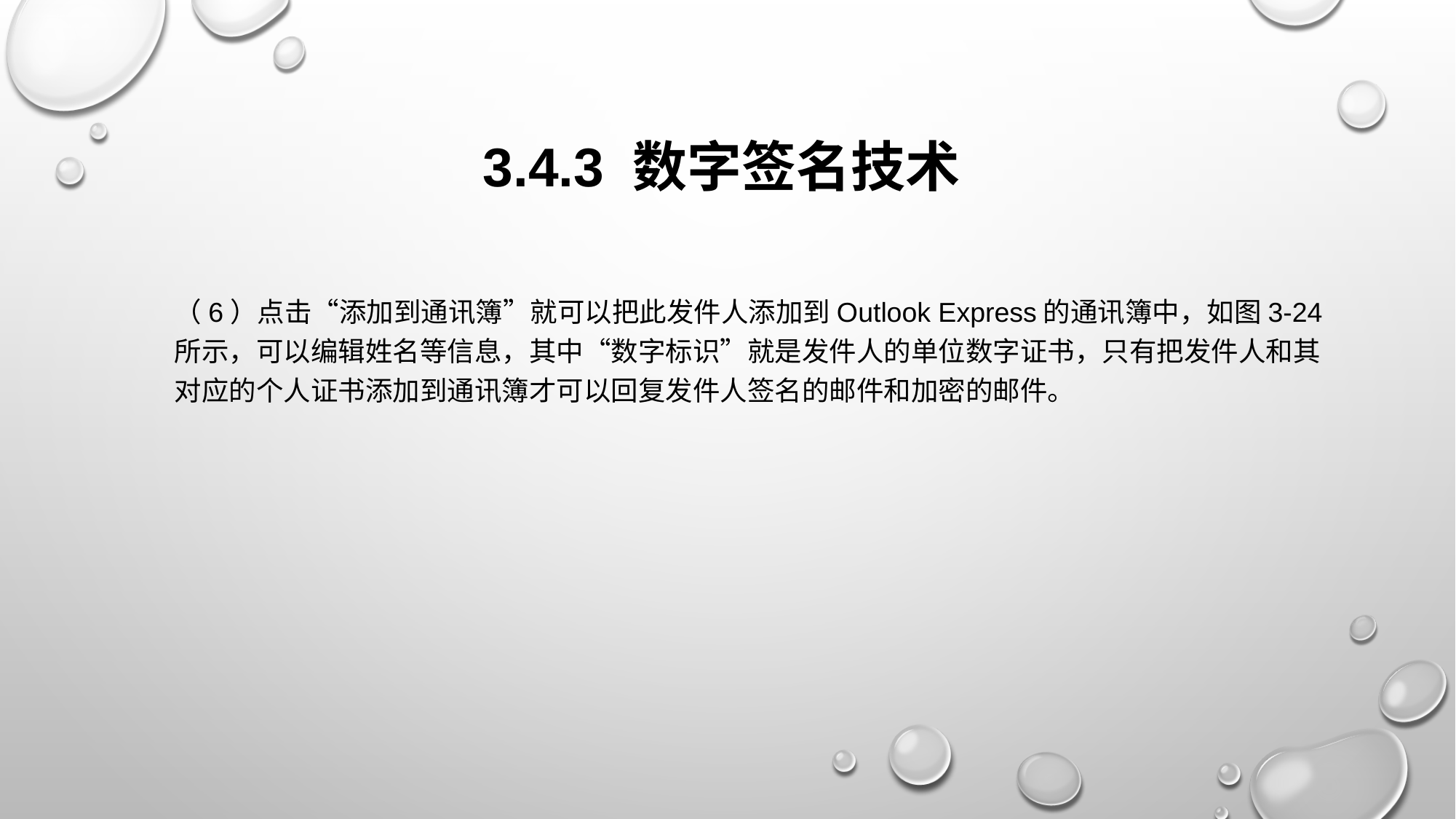

# 3.4.3 数字签名技术
（6）点击“添加到通讯簿”就可以把此发件人添加到Outlook Express的通讯簿中，如图3-24所示，可以编辑姓名等信息，其中“数字标识”就是发件人的单位数字证书，只有把发件人和其对应的个人证书添加到通讯簿才可以回复发件人签名的邮件和加密的邮件。